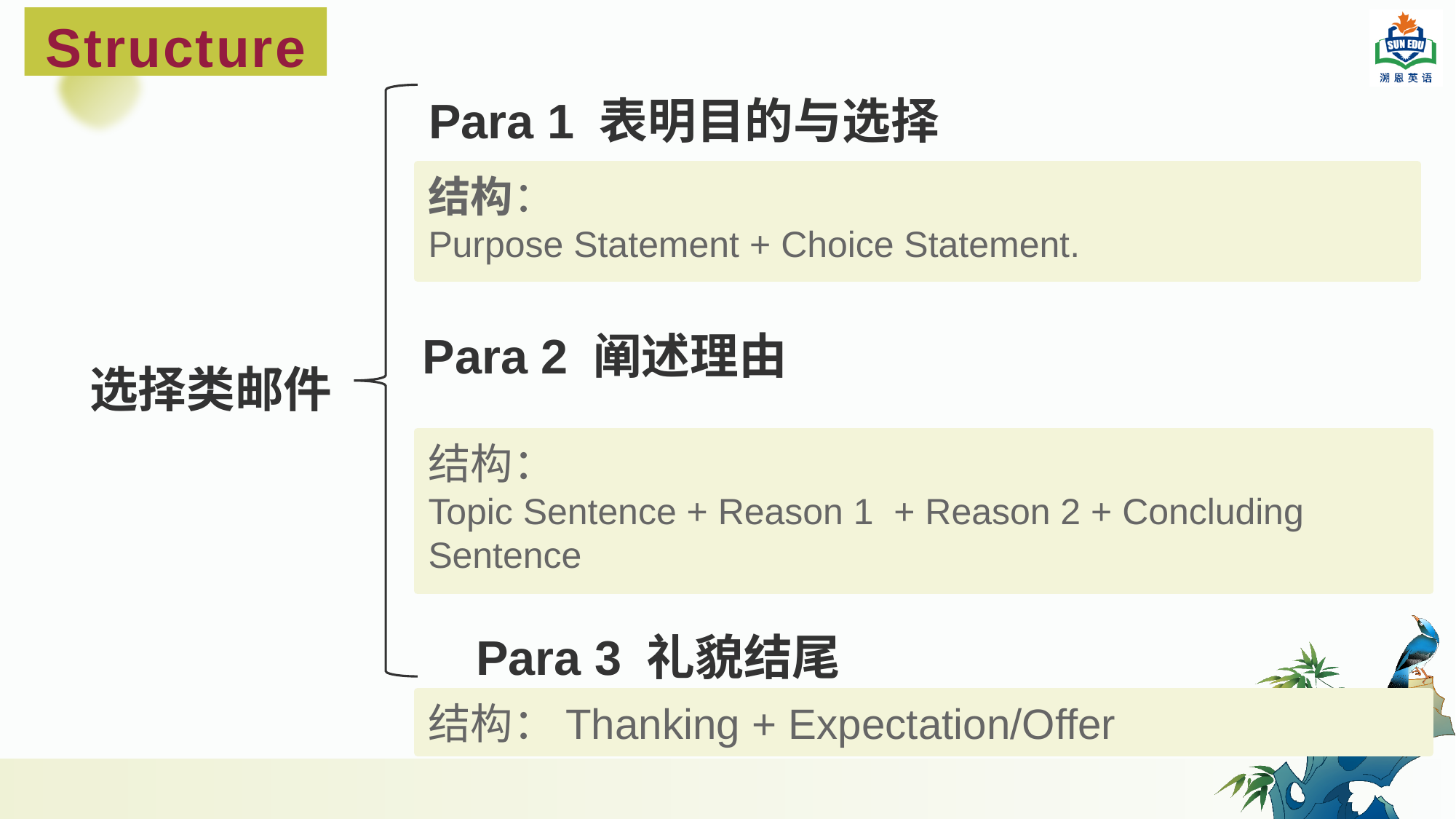

Structure
#

Para 1 表明目的与选择

结构：
Purpose Statement + Choice Statement.

Para 2 阐述理由
选择类邮件
结构：
Topic Sentence + Reason 1  + Reason 2 + Concluding Sentence
Para 3 礼貌结尾
结构：Thanking + Expectation/Offer